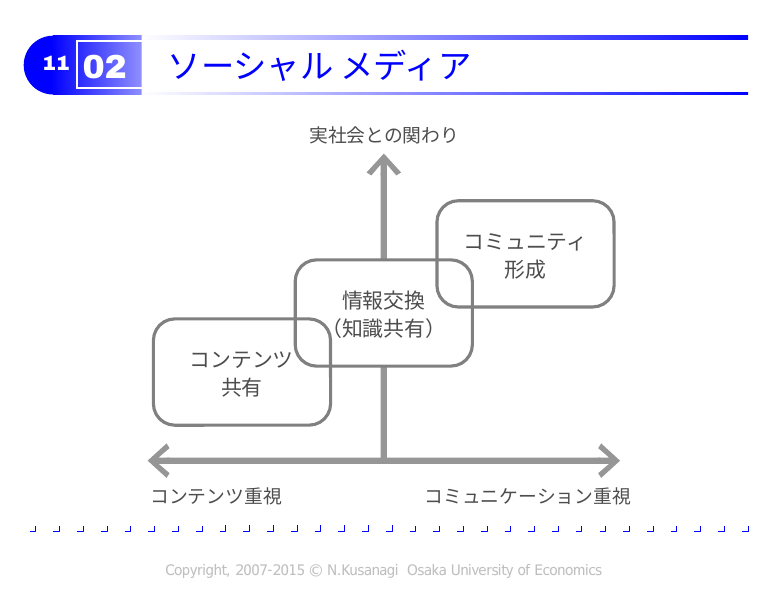

# 02   ソーシャル メディア
実社会との関わり

コミュニティ
形成

情報交換
（知識共有）
コンテンツ
共有

コンテンツ重視
コミュニケーション重視